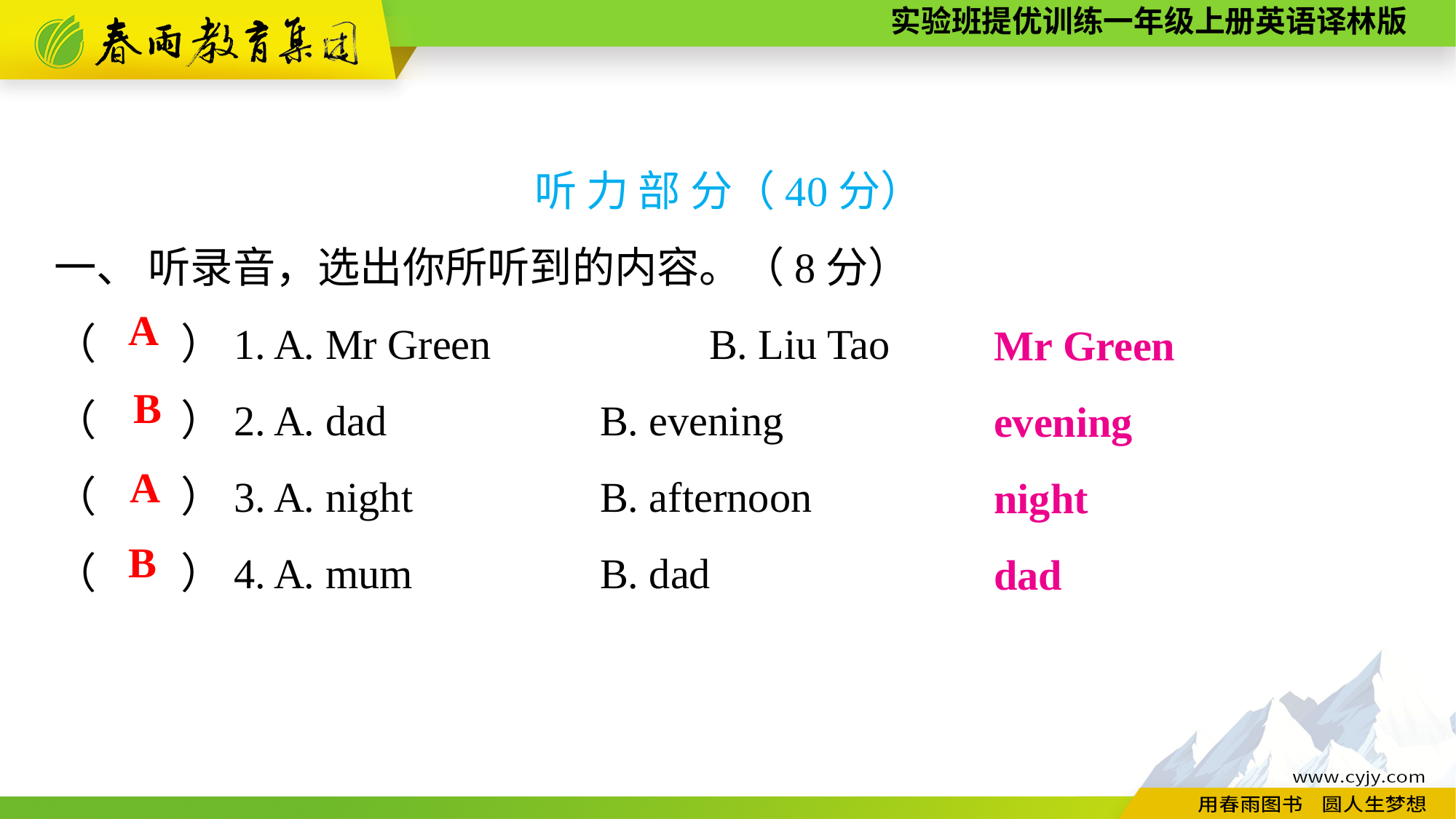

听 力 部 分（40分）
一、 听录音，选出你所听到的内容。（8分）
（　　）1. A. Mr Green	　　	B. Liu Tao
（　　）2. A. dad	　　	B. evening
（　　）3. A. night	　　	B. afternoon
（　　）4. A. mum	　　	B. dad
Mr Green
evening
night
dad
A
B
A
B